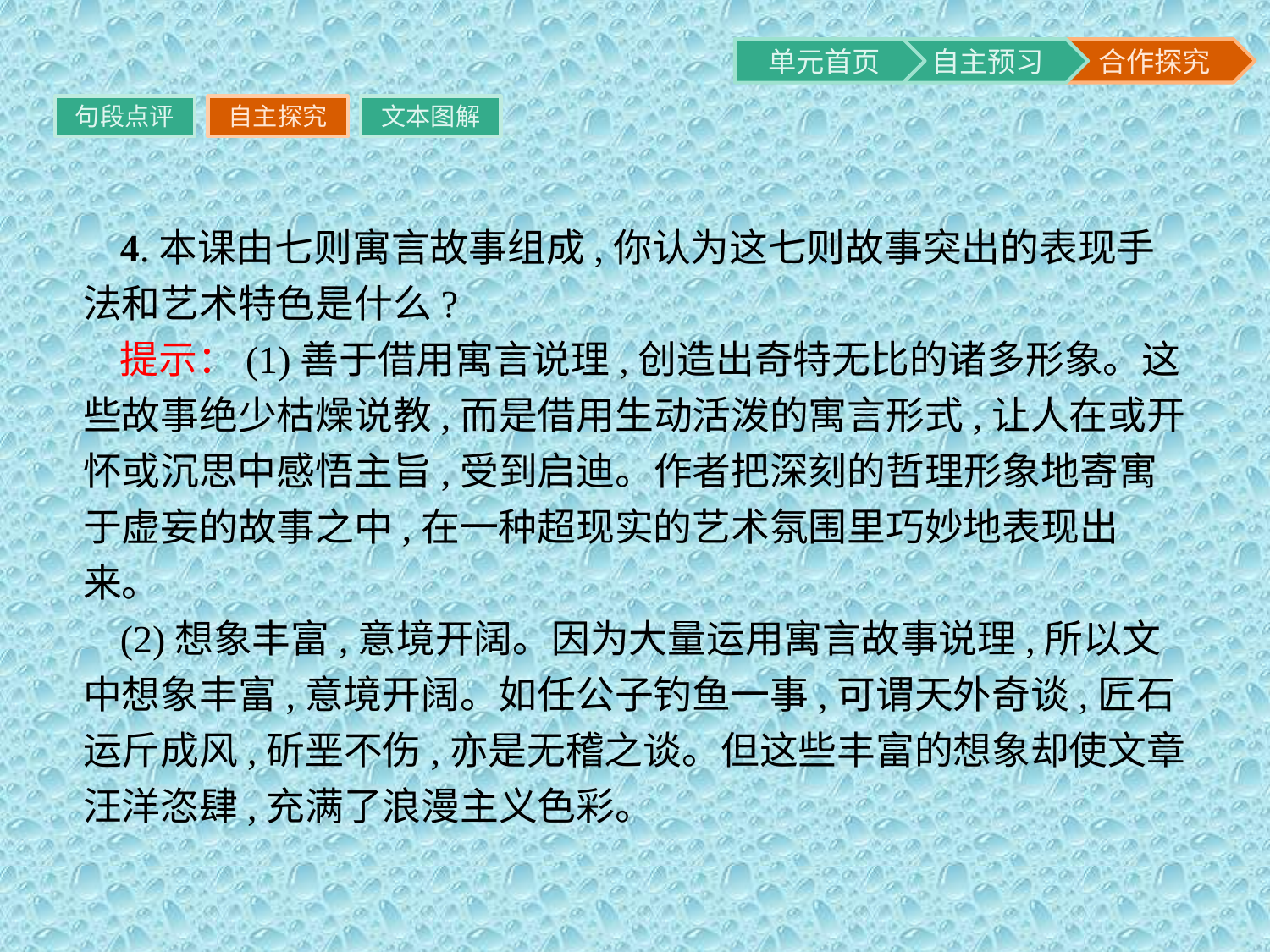

句段点评
自主探究
文本图解
4.本课由七则寓言故事组成,你认为这七则故事突出的表现手法和艺术特色是什么?
提示：(1)善于借用寓言说理,创造出奇特无比的诸多形象。这些故事绝少枯燥说教,而是借用生动活泼的寓言形式,让人在或开怀或沉思中感悟主旨,受到启迪。作者把深刻的哲理形象地寄寓于虚妄的故事之中,在一种超现实的艺术氛围里巧妙地表现出来。
(2)想象丰富,意境开阔。因为大量运用寓言故事说理,所以文中想象丰富,意境开阔。如任公子钓鱼一事,可谓天外奇谈,匠石运斤成风,斫垩不伤,亦是无稽之谈。但这些丰富的想象却使文章汪洋恣肆,充满了浪漫主义色彩。